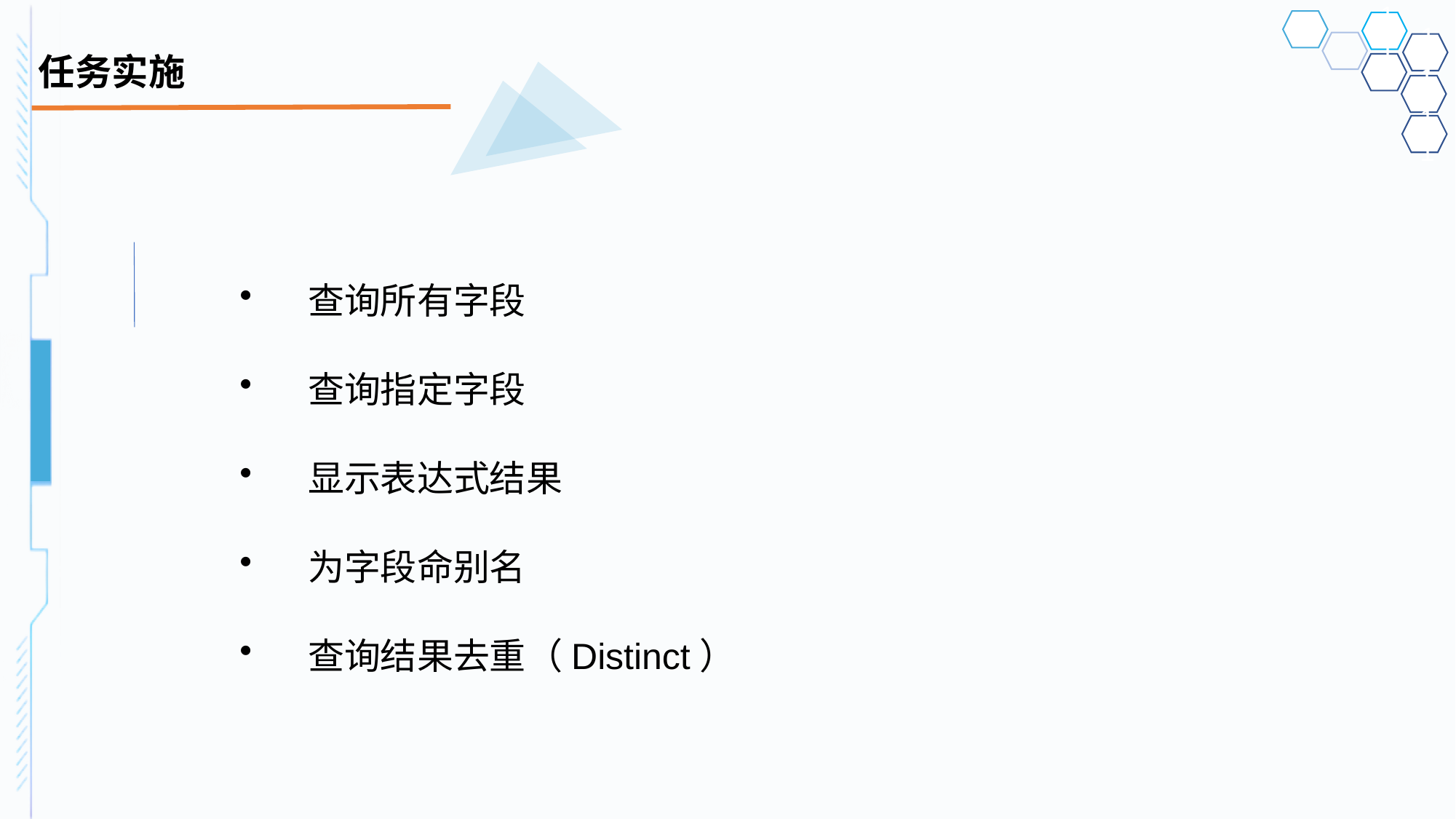

# 任务实施

查询所有字段
查询指定字段
显示表达式结果
为字段命别名
查询结果去重（Distinct）